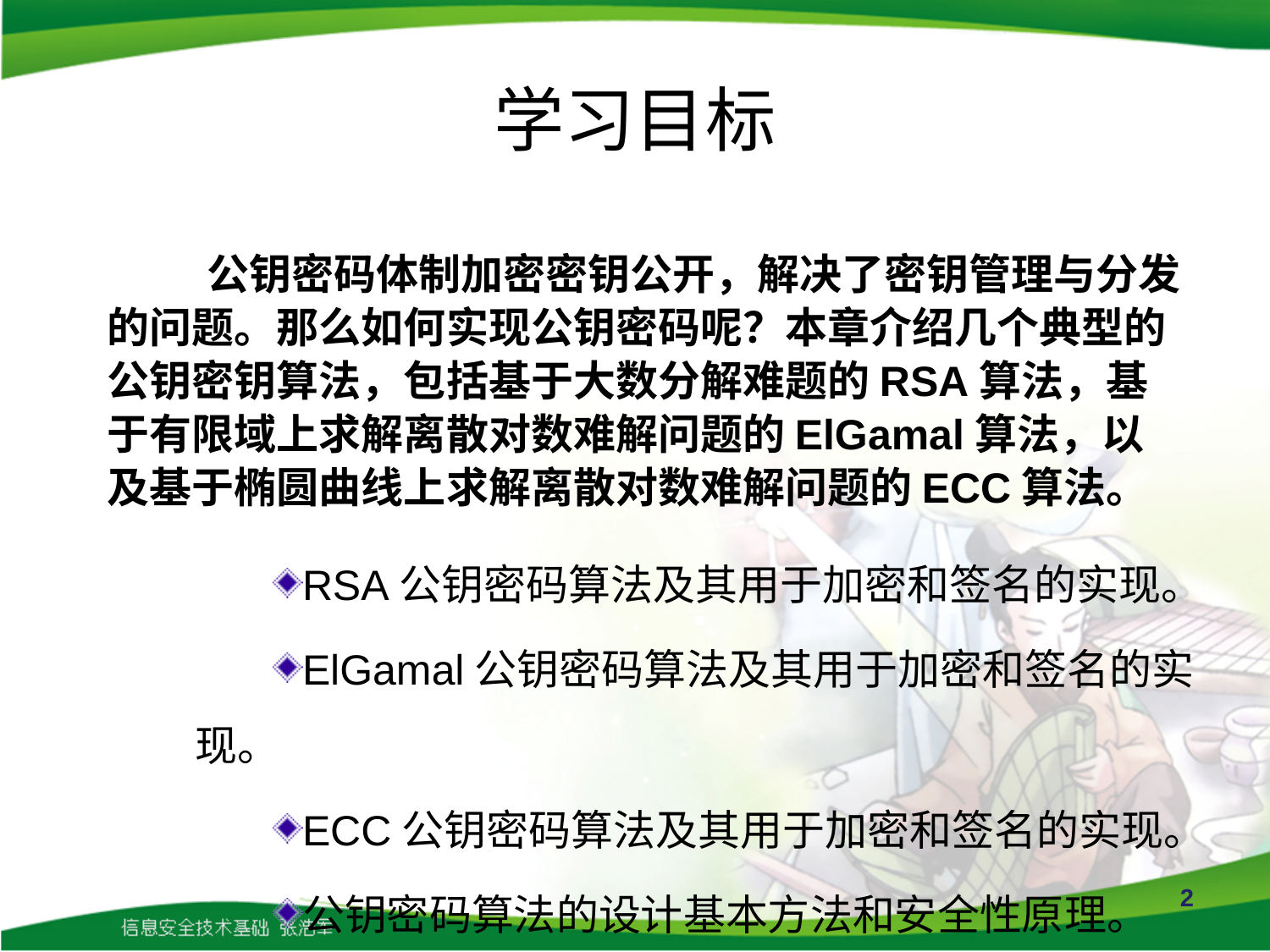

# 学习目标
公钥密码体制加密密钥公开，解决了密钥管理与分发的问题。那么如何实现公钥密码呢？本章介绍几个典型的公钥密钥算法，包括基于大数分解难题的RSA算法，基于有限域上求解离散对数难解问题的ElGamal算法，以及基于椭圆曲线上求解离散对数难解问题的ECC算法。
RSA公钥密码算法及其用于加密和签名的实现。
ElGamal公钥密码算法及其用于加密和签名的实现。
ECC公钥密码算法及其用于加密和签名的实现。
公钥密码算法的设计基本方法和安全性原理。
2